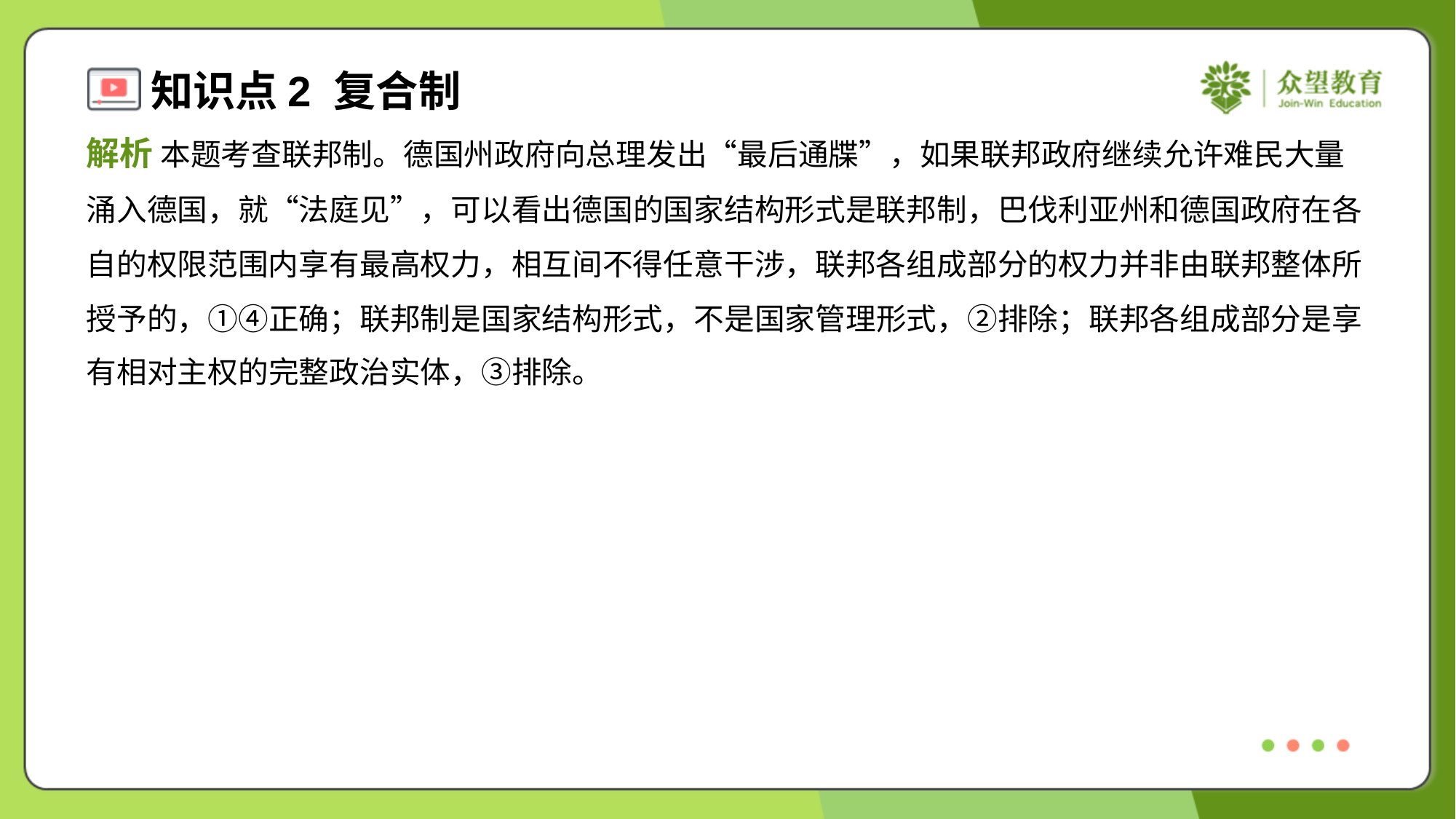

解析 本题考查联邦制。德国州政府向总理发出“最后通牒”，如果联邦政府继续允许难民大量
涌入德国，就“法庭见”，可以看出德国的国家结构形式是联邦制，巴伐利亚州和德国政府在各
自的权限范围内享有最高权力，相互间不得任意干涉，联邦各组成部分的权力并非由联邦整体所
授予的，①④正确；联邦制是国家结构形式，不是国家管理形式，②排除；联邦各组成部分是享
有相对主权的完整政治实体，③排除。